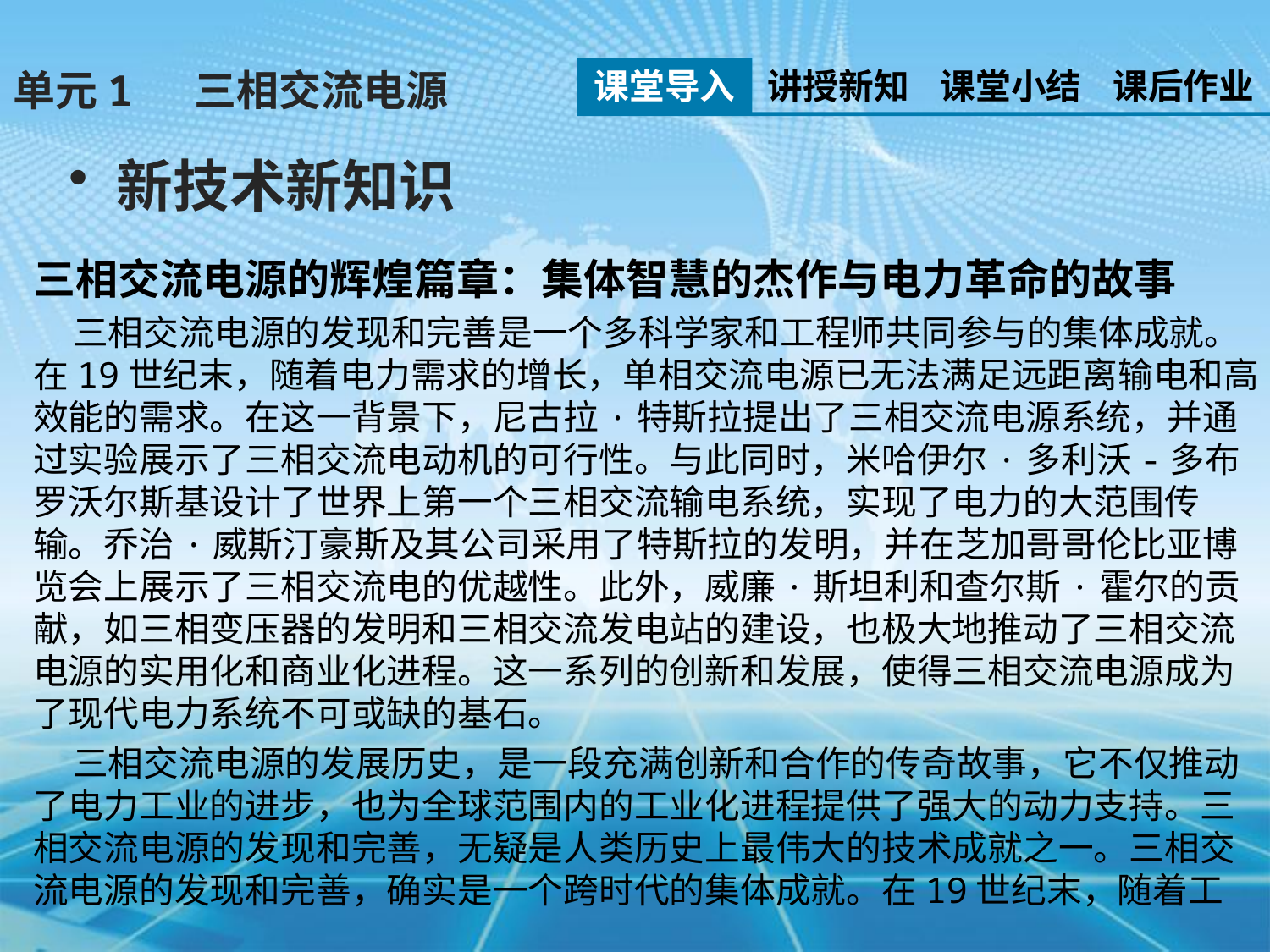

课堂导入
讲授新知
课堂小结
课后作业
单元1  三相交流电源
新技术新知识
三相交流电源的辉煌篇章：集体智慧的杰作与电力革命的故事
    三相交流电源的发现和完善是一个多科学家和工程师共同参与的集体成就。在19世纪末，随着电力需求的增长，单相交流电源已无法满足远距离输电和高效能的需求。在这一背景下，尼古拉·特斯拉提出了三相交流电源系统，并通过实验展示了三相交流电动机的可行性。与此同时，米哈伊尔·多利沃-多布罗沃尔斯基设计了世界上第一个三相交流输电系统，实现了电力的大范围传输。乔治·威斯汀豪斯及其公司采用了特斯拉的发明，并在芝加哥哥伦比亚博览会上展示了三相交流电的优越性。此外，威廉·斯坦利和查尔斯·霍尔的贡献，如三相变压器的发明和三相交流发电站的建设，也极大地推动了三相交流电源的实用化和商业化进程。这一系列的创新和发展，使得三相交流电源成为了现代电力系统不可或缺的基石。
    三相交流电源的发展历史，是一段充满创新和合作的传奇故事，它不仅推动了电力工业的进步，也为全球范围内的工业化进程提供了强大的动力支持。三相交流电源的发现和完善，无疑是人类历史上最伟大的技术成就之一。三相交流电源的发现和完善，确实是一个跨时代的集体成就。在19世纪末，随着工